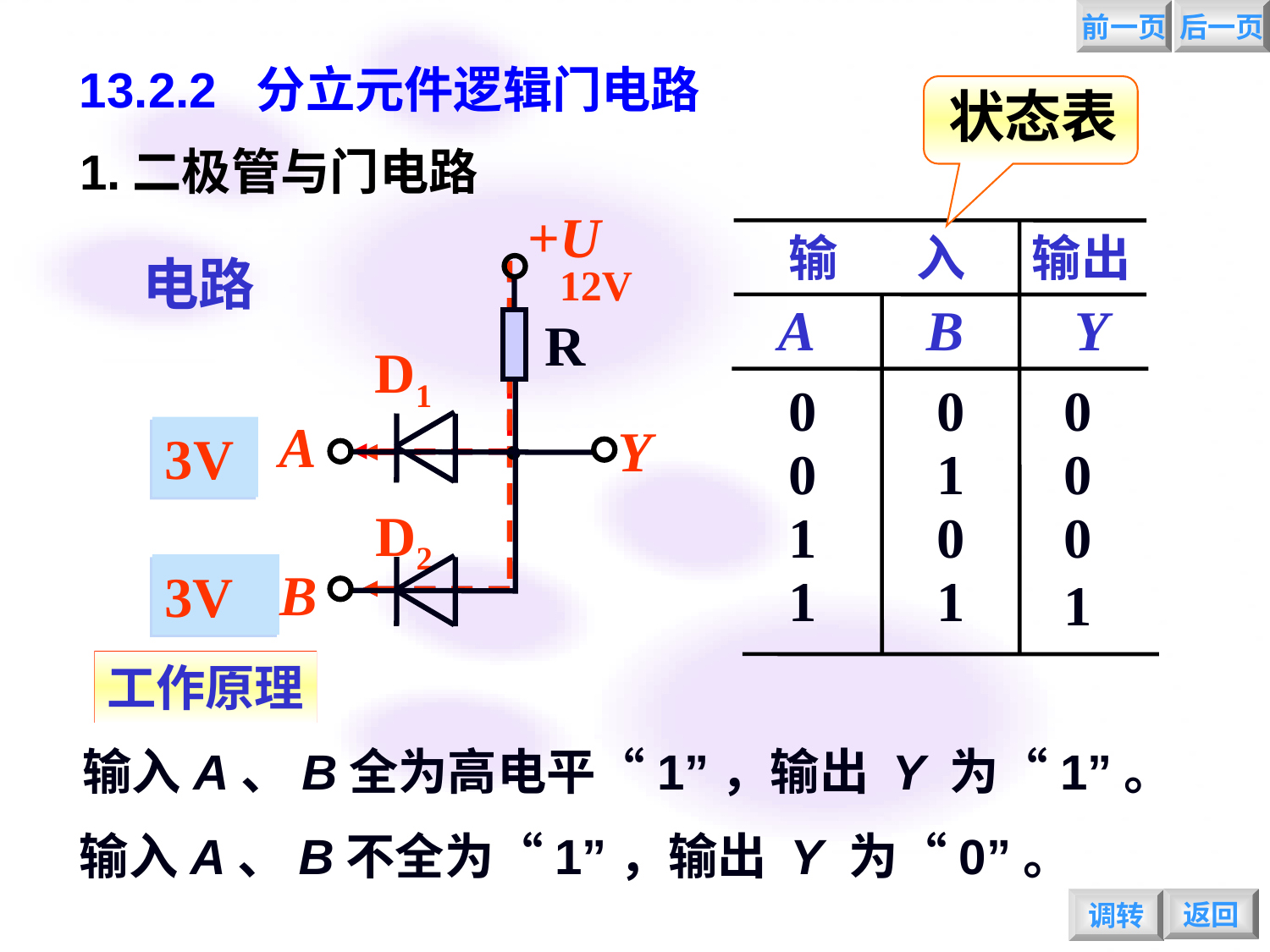

前一页
后一页
13.2.2  分立元件逻辑门电路
状态表

1.二极管与门电路
+U
   12V

R

D1
.

A
Y

D2

B

输       入

输出
A
B
Y

电路

0
0
0
3V
3V
0V
3V
0V
0V
0
1
0
1
0
0
1
1
1
工作原理
输入A、B全为高电平“1”，输出 Y 为“1”。
输入A、B不全为“1”，输出 Y 为“0”。
返回
调转